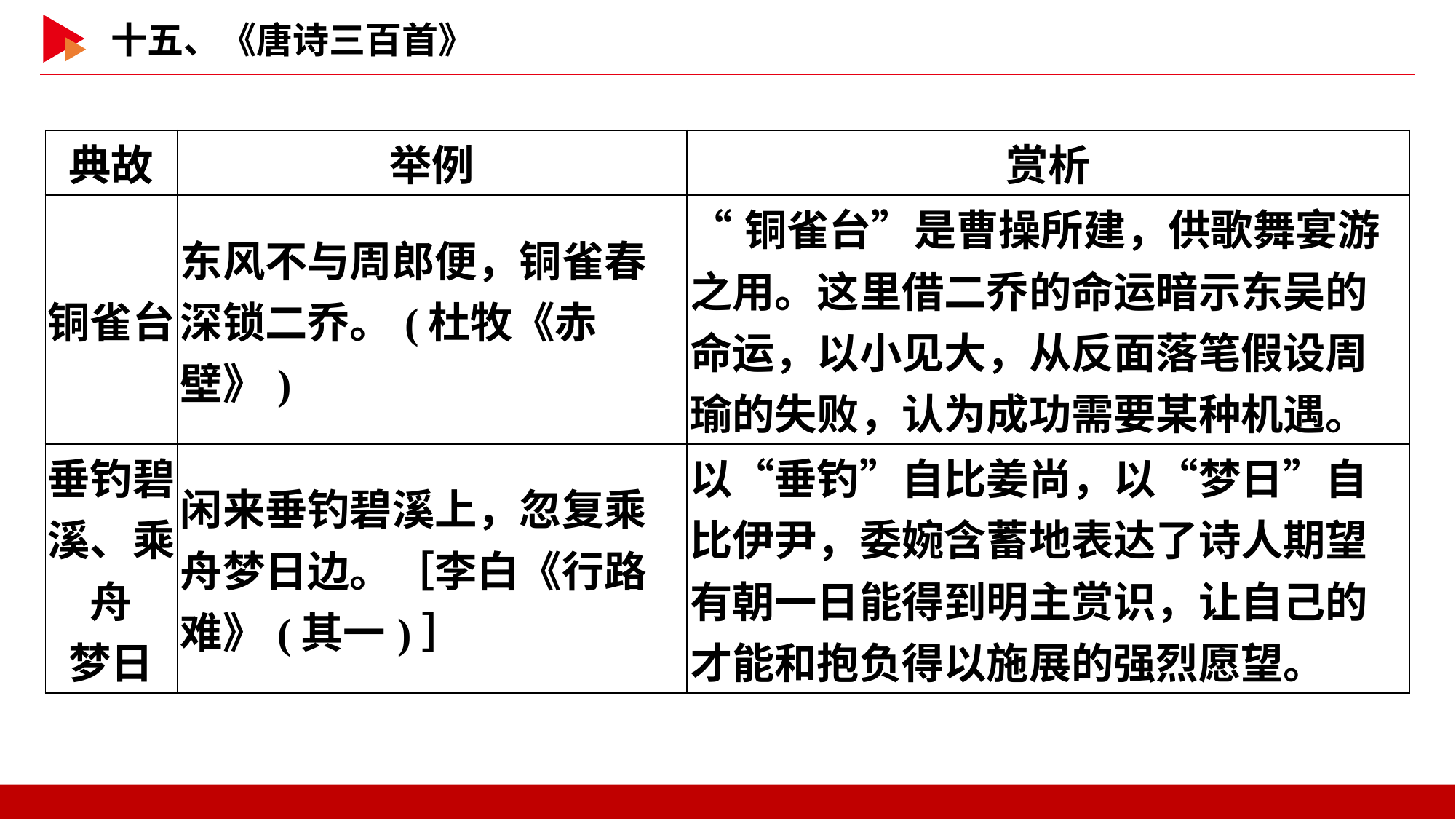

| 典故 | 举例 | 赏析 |
| --- | --- | --- |
| 铜雀台 | 东风不与周郎便，铜雀春深锁二乔。(杜牧《赤壁》) | “铜雀台”是曹操所建，供歌舞宴游之用。这里借二乔的命运暗示东吴的命运，以小见大，从反面落笔假设周瑜的失败，认为成功需要某种机遇。 |
| 垂钓碧 溪、乘舟 梦日 | 闲来垂钓碧溪上，忽复乘舟梦日边。［李白《行路难》(其一)］ | 以“垂钓”自比姜尚，以“梦日”自比伊尹，委婉含蓄地表达了诗人期望有朝一日能得到明主赏识，让自己的才能和抱负得以施展的强烈愿望。 |